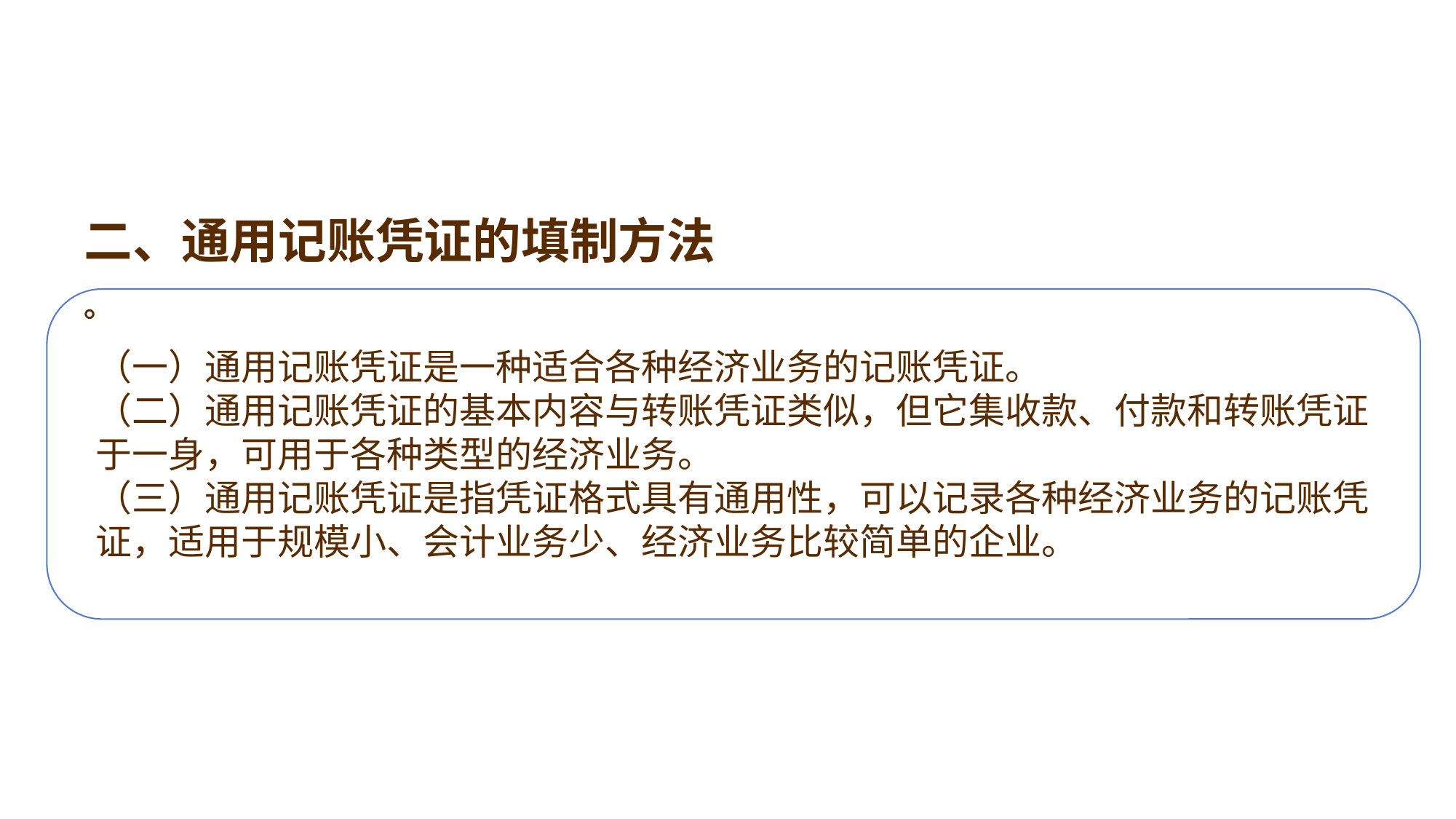

二、通用记账凭证的填制方法
。

（一）通用记账凭证是一种适合各种经济业务的记账凭证。
（二）通用记账凭证的基本内容与转账凭证类似，但它集收款、付款和转账凭证于一身，可用于各种类型的经济业务。
（三）通用记账凭证是指凭证格式具有通用性，可以记录各种经济业务的记账凭证，适用于规模小、会计业务少、经济业务比较简单的企业。